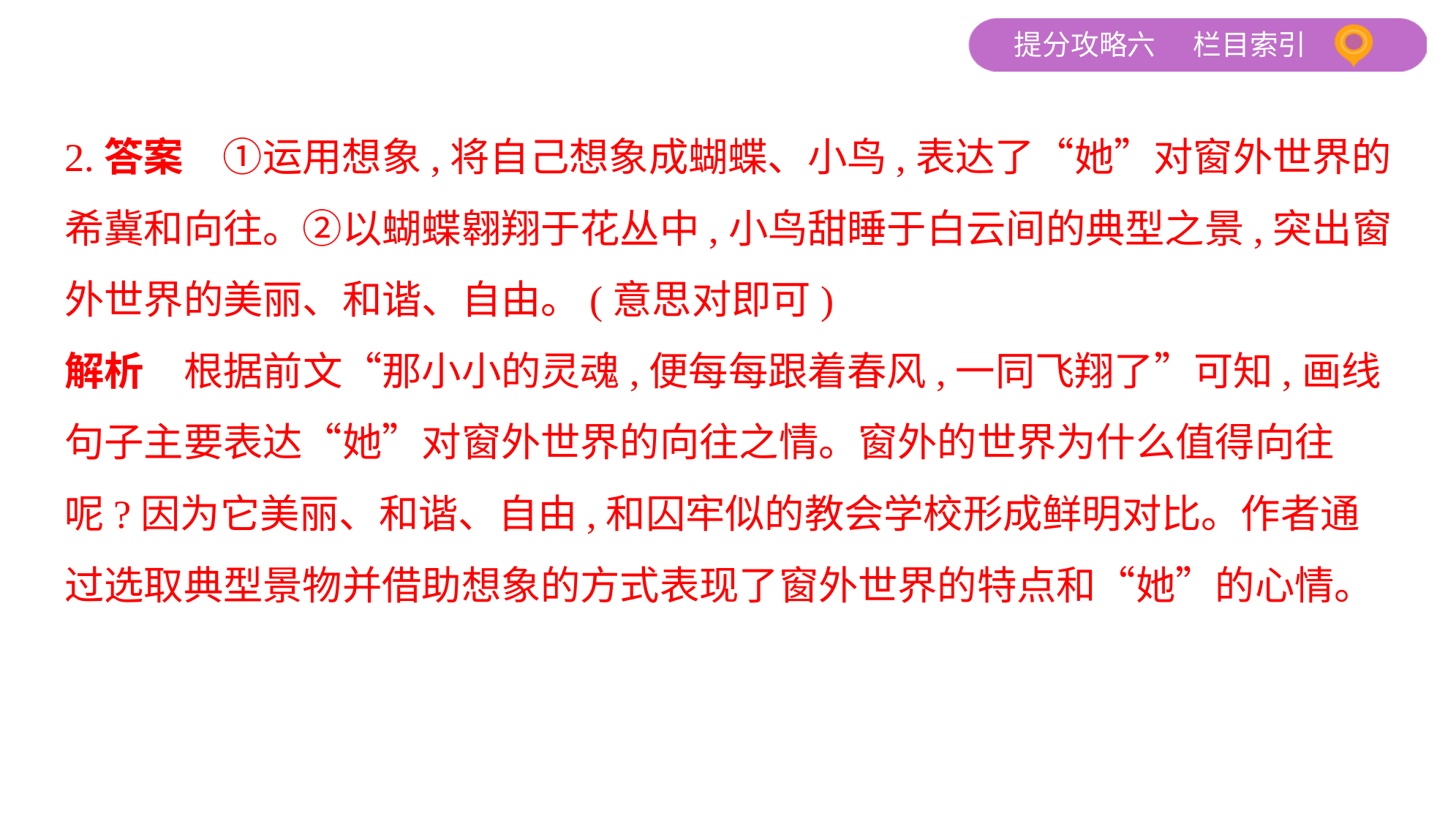

2.答案　①运用想象,将自己想象成蝴蝶、小鸟,表达了“她”对窗外世界的
希冀和向往。②以蝴蝶翱翔于花丛中,小鸟甜睡于白云间的典型之景,突出窗
外世界的美丽、和谐、自由。(意思对即可)
解析　根据前文“那小小的灵魂,便每每跟着春风,一同飞翔了”可知,画线
句子主要表达“她”对窗外世界的向往之情。窗外的世界为什么值得向往
呢?因为它美丽、和谐、自由,和囚牢似的教会学校形成鲜明对比。作者通
过选取典型景物并借助想象的方式表现了窗外世界的特点和“她”的心情。